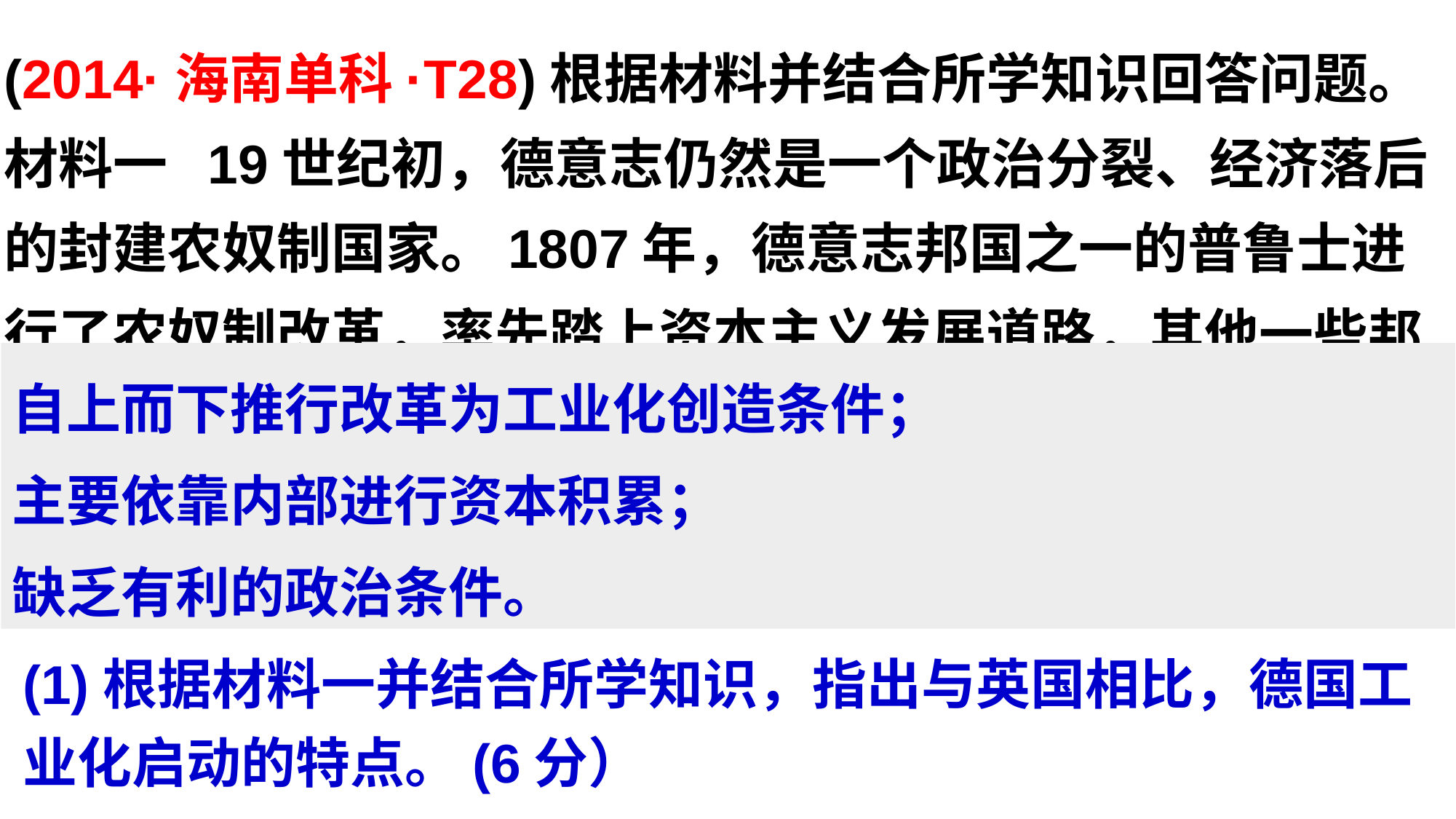

(2014·海南单科·T28)根据材料并结合所学知识回答问题。  材料一 19世纪初，德意志仍然是一个政治分裂、经济落后的封建农奴制国家。1807年，德意志邦国之一的普鲁士进行了农奴制改革，率先踏上资本主义发展道路，其他一些邦也相继进行了类似的改革。1834年，以普鲁士为首的德意志关税同盟宣告成立，促进了统一市场的形成，德意志的工业化进程由此开始，并对政治统一提出了迫切的要求.
自上而下推行改革为工业化创造条件；
主要依靠内部进行资本积累；
缺乏有利的政治条件。
(1)根据材料一并结合所学知识，指出与英国相比，德国工业化启动的特点。(6分）